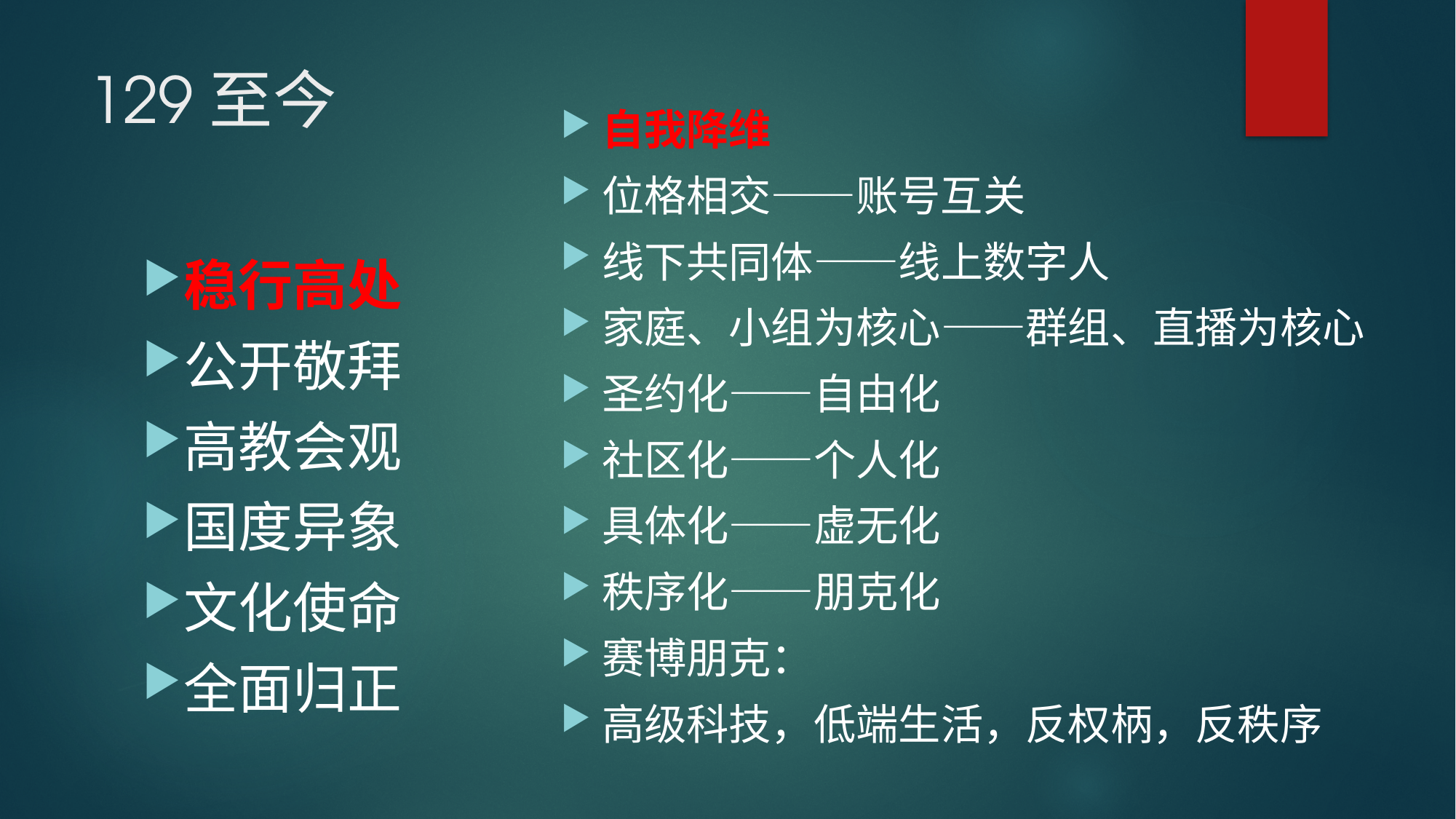

# 129至今
自我降维
位格相交——账号互关
线下共同体——线上数字人
家庭、小组为核心——群组、直播为核心
圣约化——自由化
社区化——个人化
具体化——虚无化
秩序化——朋克化
赛博朋克：
高级科技，低端生活，反权柄，反秩序
稳行高处
公开敬拜
高教会观
国度异象
文化使命
全面归正